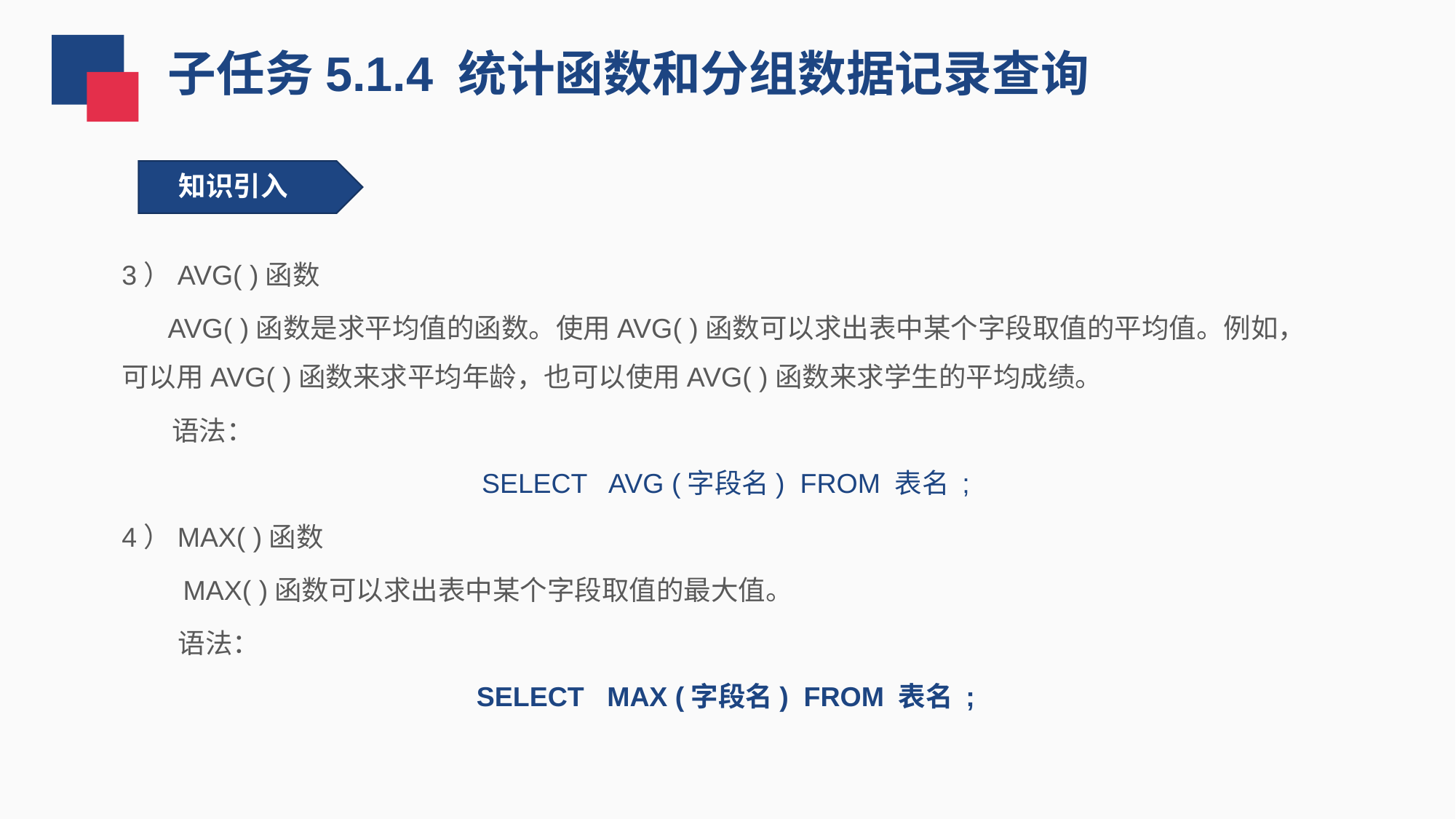

子任务5.1.4 统计函数和分组数据记录查询

知识引入
3）AVG( )函数
      AVG( )函数是求平均值的函数。使用AVG( )函数可以求出表中某个字段取值的平均值。例如，可以用AVG( )函数来求平均年龄，也可以使用AVG( )函数来求学生的平均成绩。
       语法：
SELECT   AVG (字段名)  FROM 表名 ;
4）MAX( )函数
        MAX( )函数可以求出表中某个字段取值的最大值。
        语法：
SELECT   MAX (字段名)  FROM 表名 ;